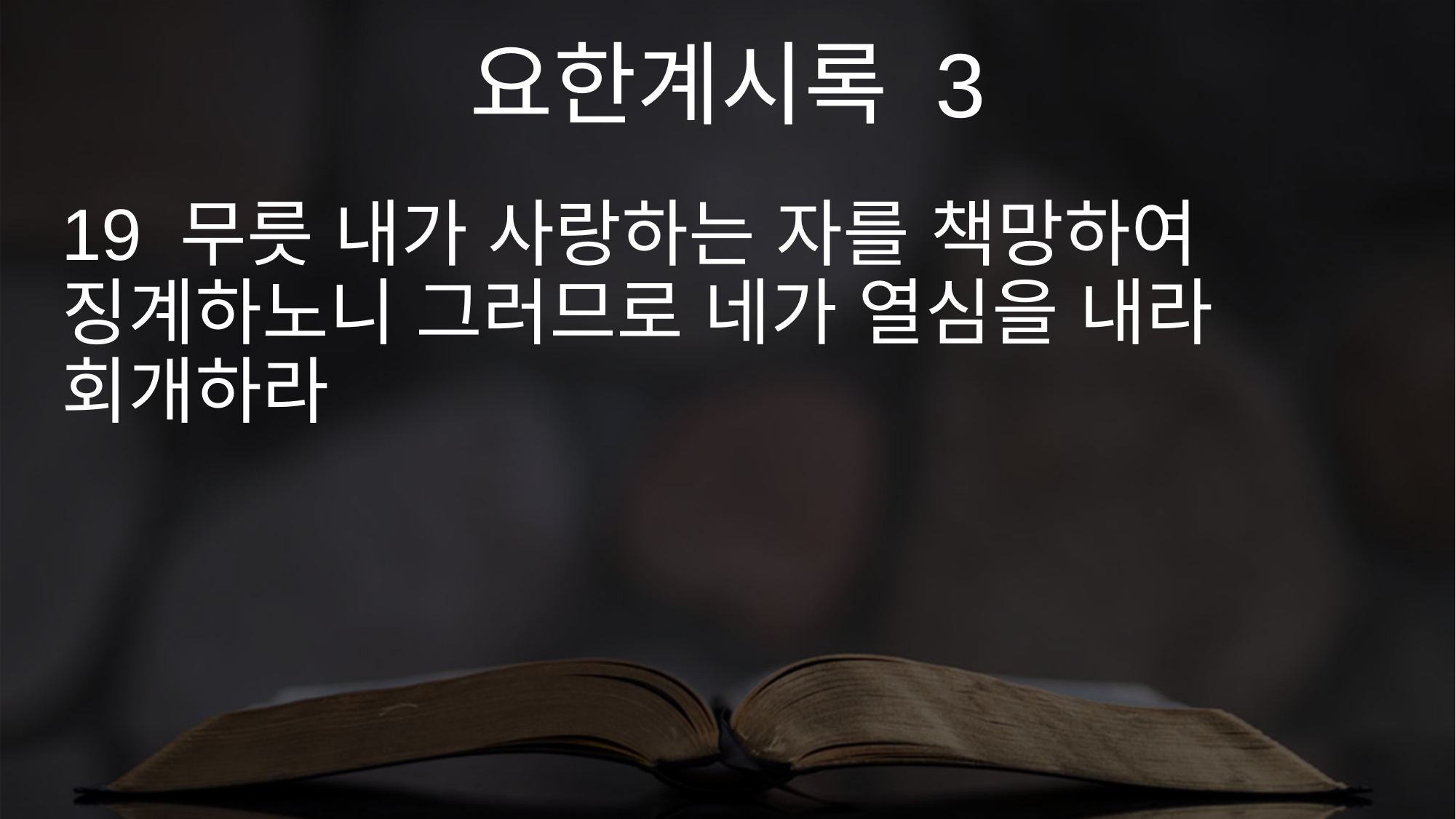

요한계시록 3
19 무릇 내가 사랑하는 자를 책망하여 징계하노니 그러므로 네가 열심을 내라 회개하라